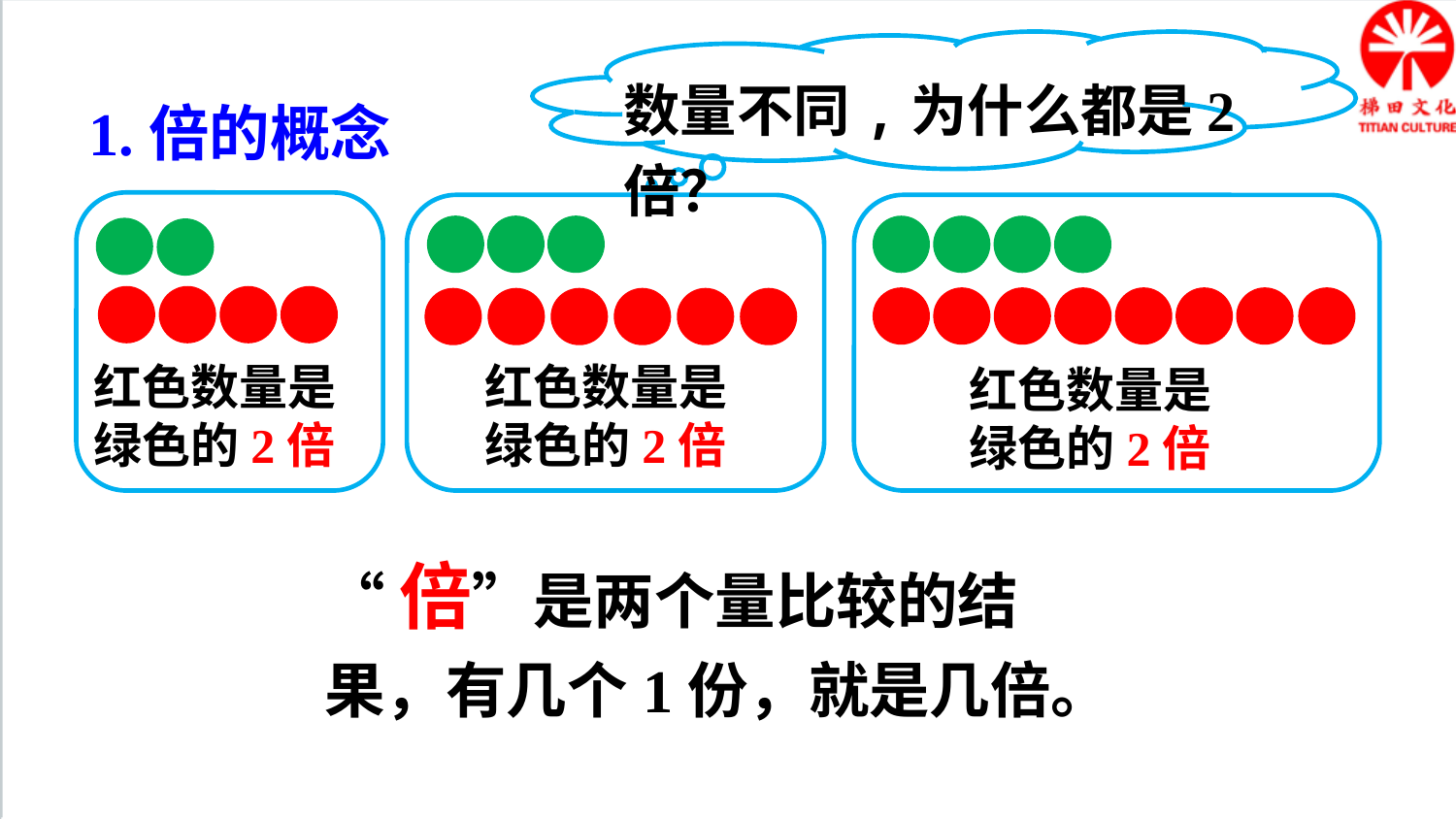

数量不同,为什么都是2倍？
1.倍的概念

红色数量是绿色的2倍
红色数量是绿色的2倍
红色数量是绿色的2倍
“倍”是两个量比较的结果，有几个1份，就是几倍。